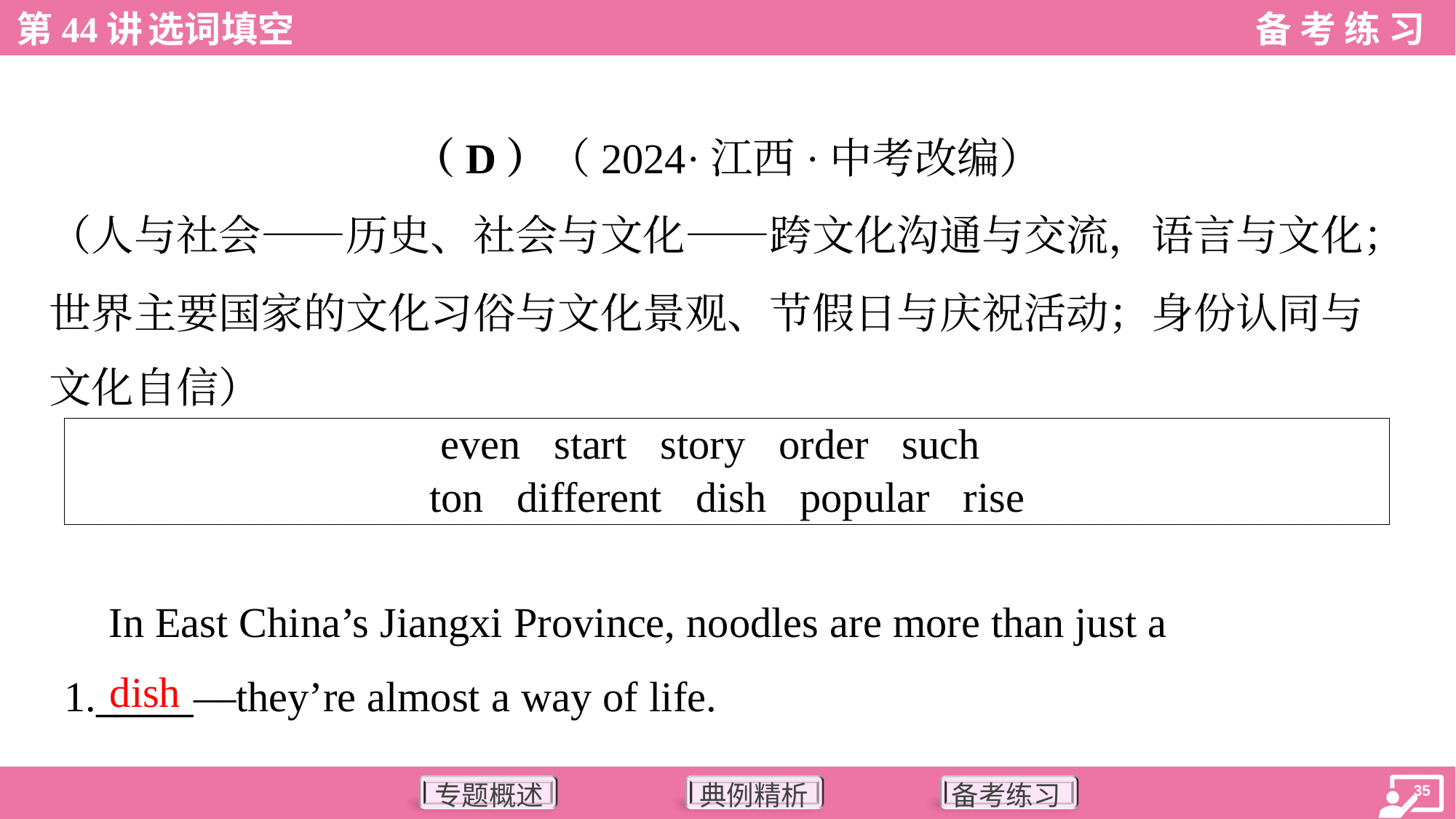

（D）（2024·江西·中考改编）
（人与社会——历史、社会与文化——跨文化沟通与交流，语言与文化；
世界主要国家的文化习俗与文化景观、节假日与庆祝活动；身份认同与
文化自信）
| even start story order such ton different dish popular rise |
| --- |
    In East China’s Jiangxi Province, noodles are more than just a
1._____—they’re almost a way of life.
dish